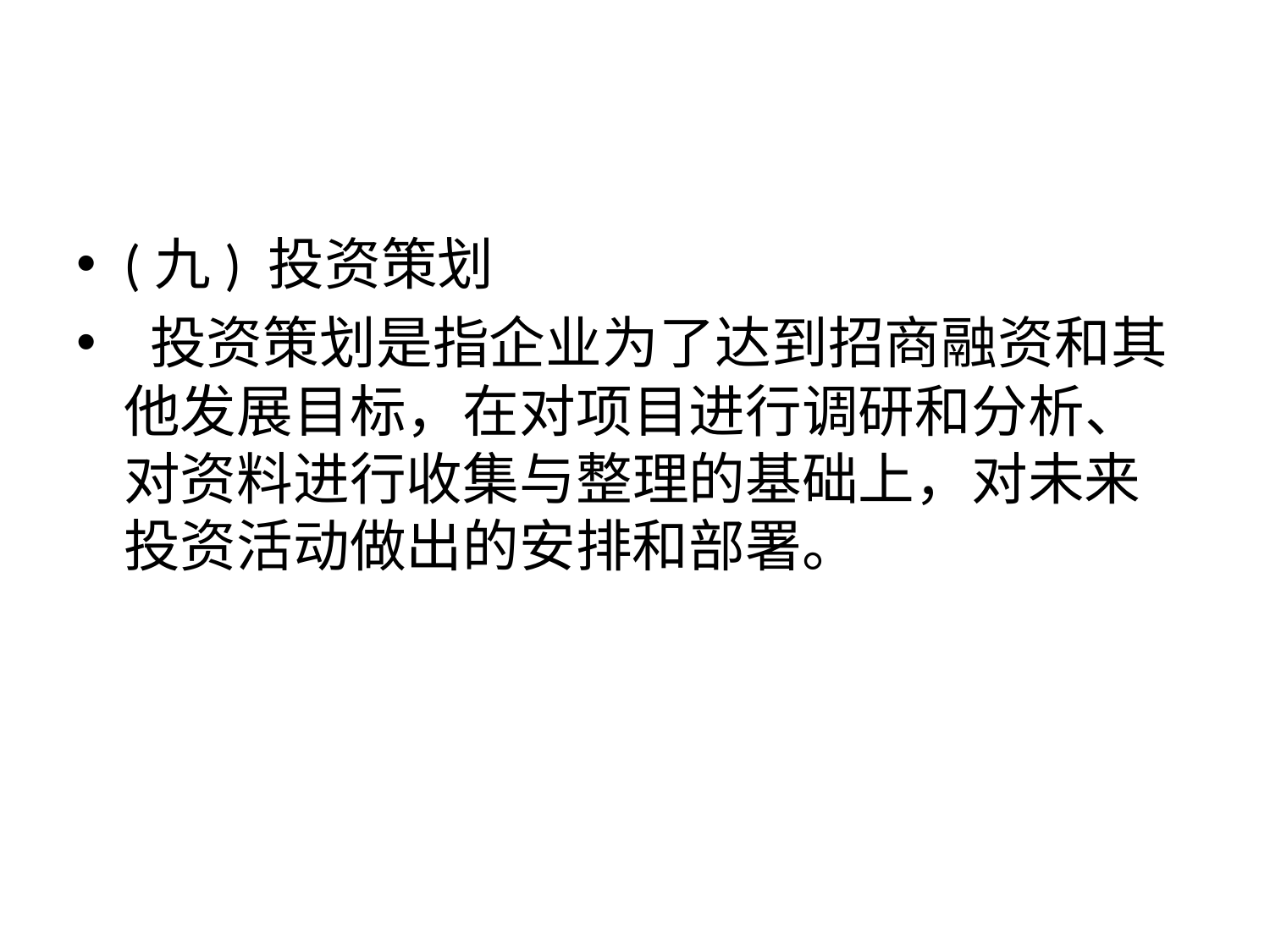

#
(九) 投资策划
 投资策划是指企业为了达到招商融资和其他发展目标，在对项目进行调研和分析、对资料进行收集与整理的基础上，对未来投资活动做出的安排和部署。